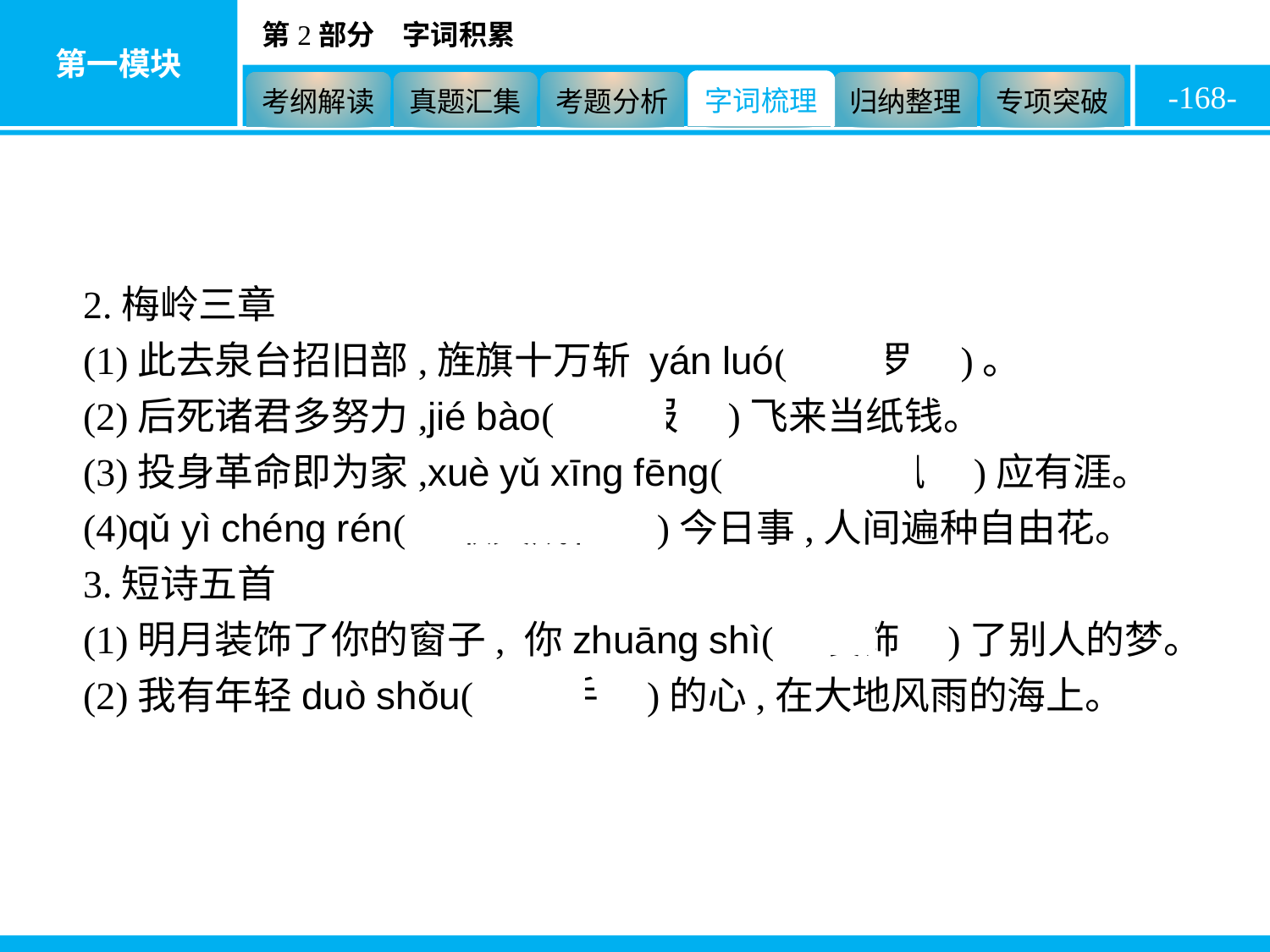

-168-
2.梅岭三章
(1)此去泉台招旧部,旌旗十万斩 yán luó(　阎罗　)。
(2)后死诸君多努力,jié bào(　捷报　)飞来当纸钱。
(3)投身革命即为家,xuè yǔ xīng fēng(　血雨腥风　)应有涯。
(4)qǔ yì chéng rén(　取义成仁　)今日事,人间遍种自由花。
3.短诗五首
(1)明月装饰了你的窗子, 你zhuāng shì(　装饰　)了别人的梦。
(2)我有年轻duò shǒu(　舵手　)的心,在大地风雨的海上。